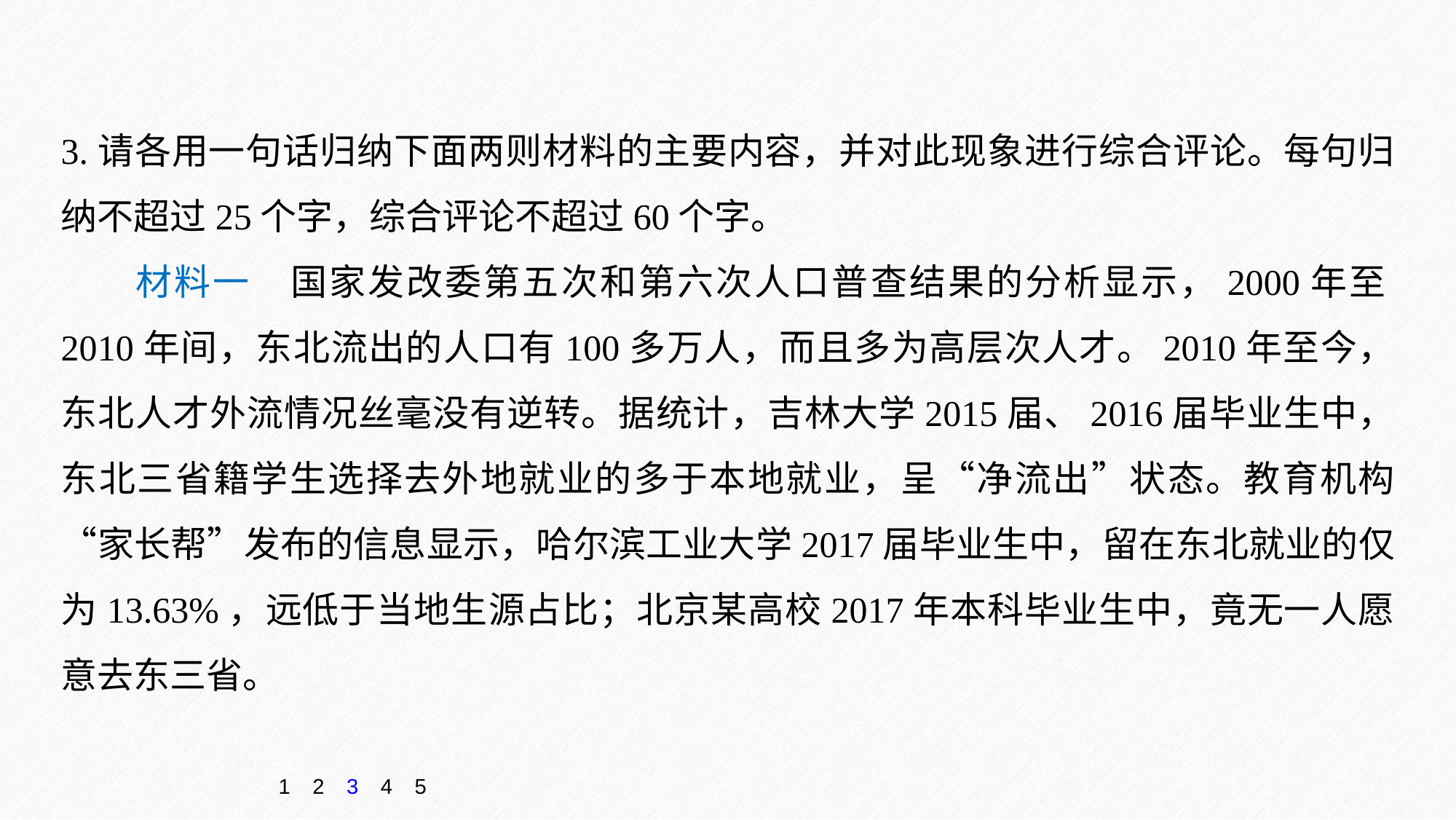

3.请各用一句话归纳下面两则材料的主要内容，并对此现象进行综合评论。每句归纳不超过25个字，综合评论不超过60个字。
材料一　国家发改委第五次和第六次人口普查结果的分析显示，2000年至2010年间，东北流出的人口有100多万人，而且多为高层次人才。2010年至今，东北人才外流情况丝毫没有逆转。据统计，吉林大学2015届、2016届毕业生中，东北三省籍学生选择去外地就业的多于本地就业，呈“净流出”状态。教育机构“家长帮”发布的信息显示，哈尔滨工业大学2017届毕业生中，留在东北就业的仅为13.63%，远低于当地生源占比；北京某高校2017年本科毕业生中，竟无一人愿意去东三省。
1
2
3
4
5